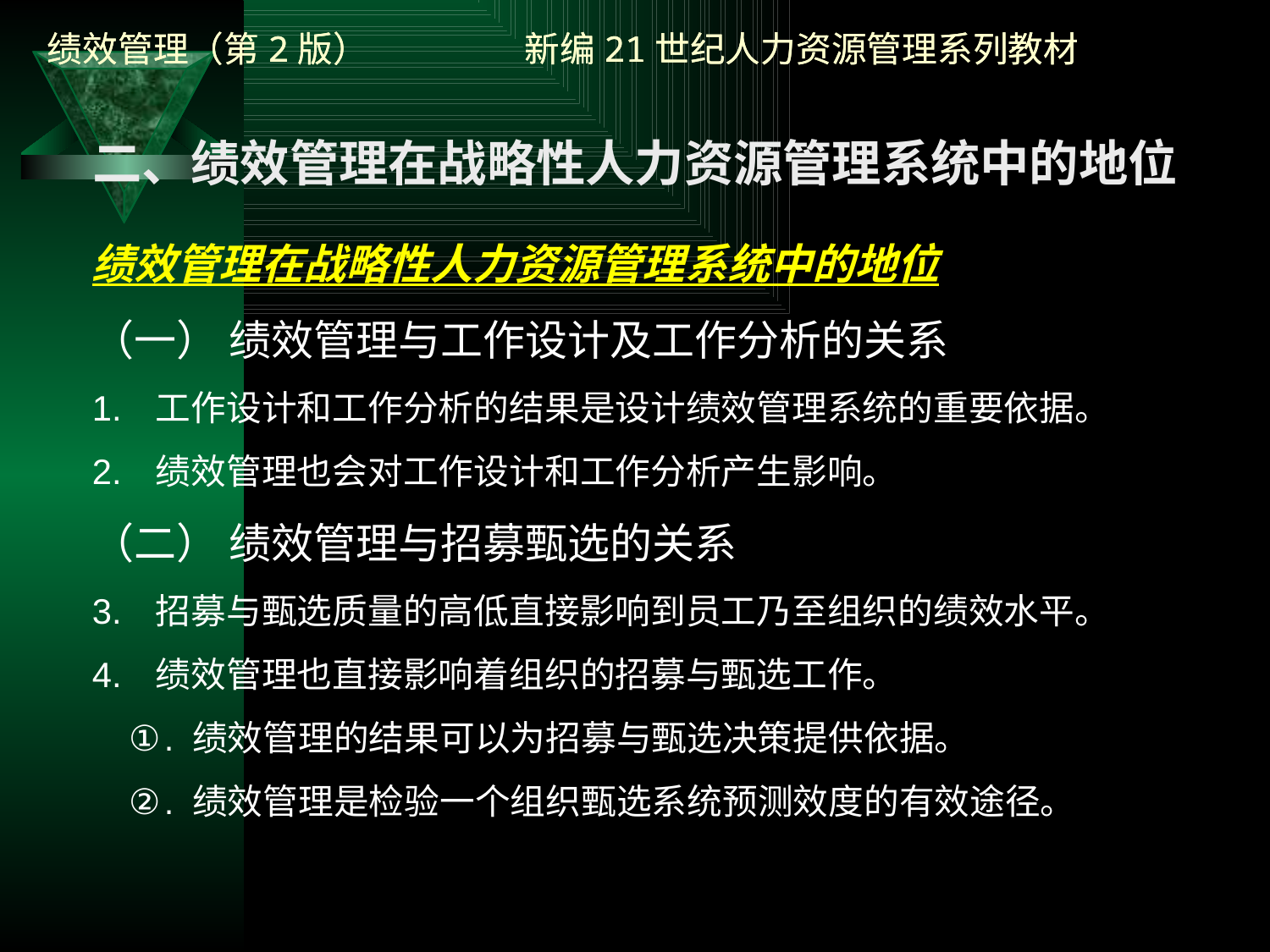

二、绩效管理在战略性人力资源管理系统中的地位
绩效管理在战略性人力资源管理系统中的地位
（一） 绩效管理与工作设计及工作分析的关系
工作设计和工作分析的结果是设计绩效管理系统的重要依据。
绩效管理也会对工作设计和工作分析产生影响。
（二） 绩效管理与招募甄选的关系
招募与甄选质量的高低直接影响到员工乃至组织的绩效水平。
绩效管理也直接影响着组织的招募与甄选工作。
绩效管理的结果可以为招募与甄选决策提供依据。
绩效管理是检验一个组织甄选系统预测效度的有效途径。